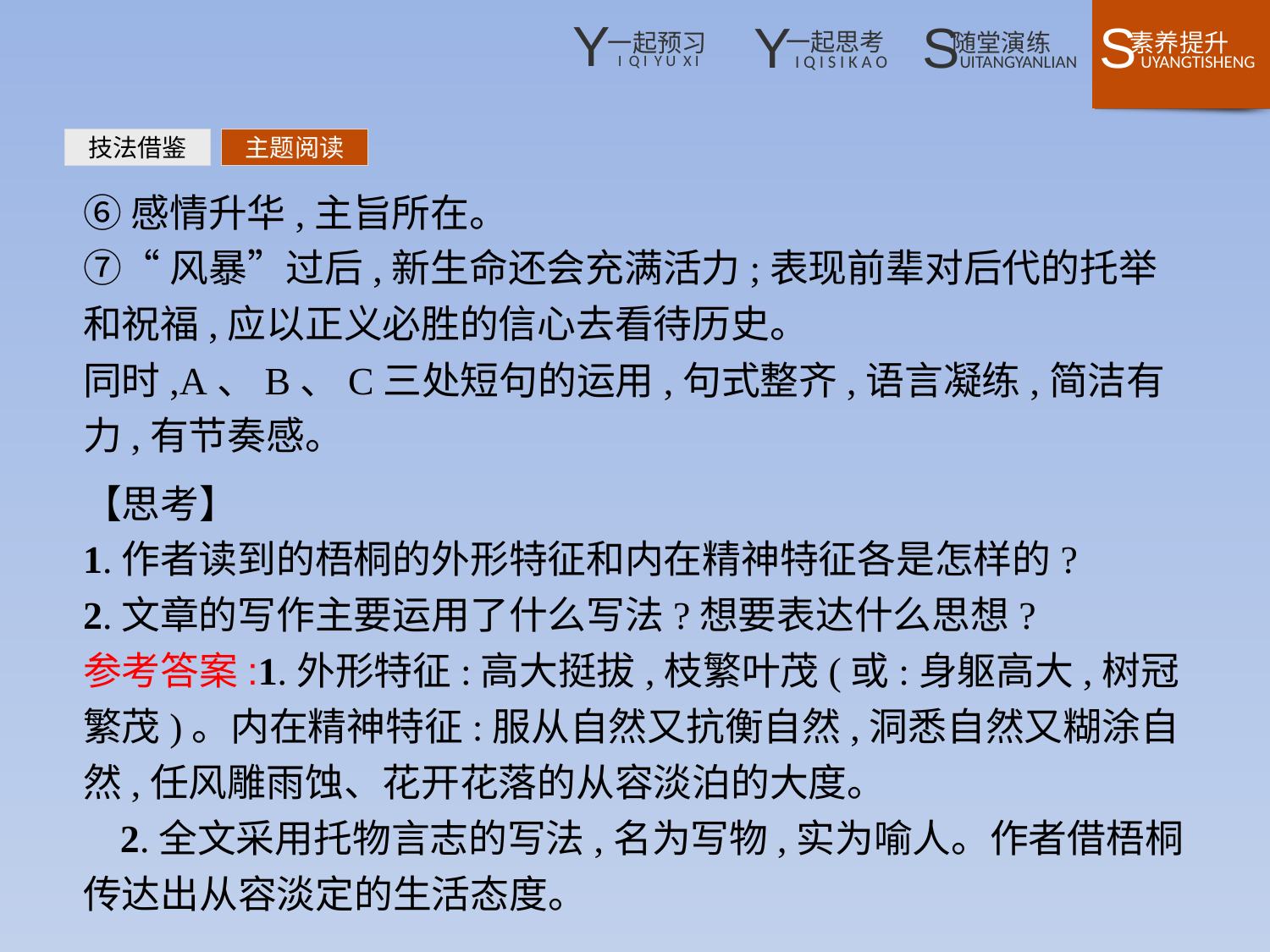

技法借鉴
主题阅读
⑥感情升华,主旨所在。
⑦“风暴”过后,新生命还会充满活力;表现前辈对后代的托举和祝福,应以正义必胜的信心去看待历史。
同时,A、B、C三处短句的运用,句式整齐,语言凝练,简洁有力,有节奏感。
【思考】
1.作者读到的梧桐的外形特征和内在精神特征各是怎样的?
2.文章的写作主要运用了什么写法?想要表达什么思想?
参考答案:1.外形特征:高大挺拔,枝繁叶茂(或:身躯高大,树冠繁茂)。内在精神特征:服从自然又抗衡自然,洞悉自然又糊涂自然,任风雕雨蚀、花开花落的从容淡泊的大度。
2.全文采用托物言志的写法,名为写物,实为喻人。作者借梧桐传达出从容淡定的生活态度。